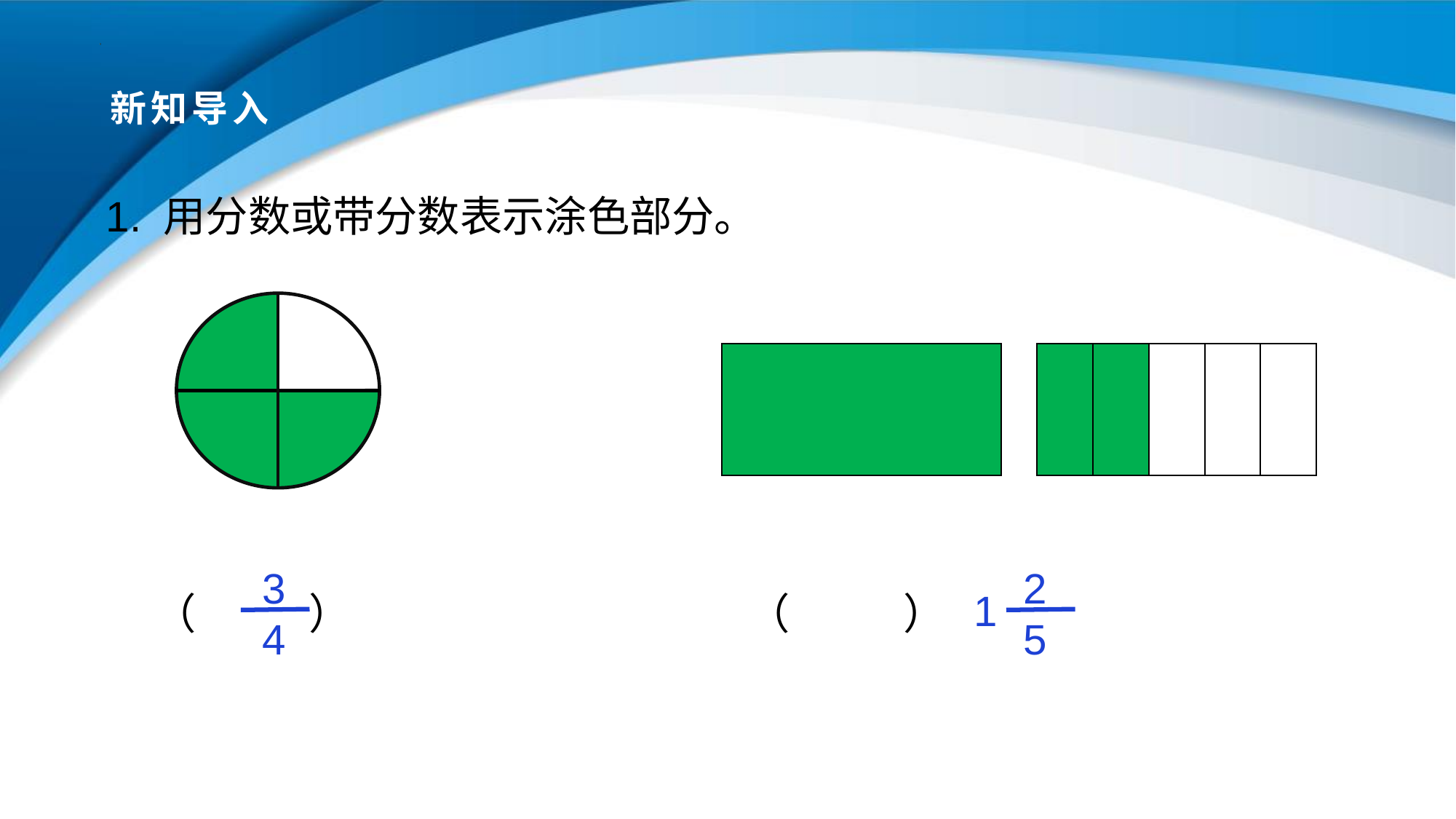

# 新知导入
1. 用分数或带分数表示涂色部分。

（            ）                                          （            ）
  3
  4

  2
  5

  1